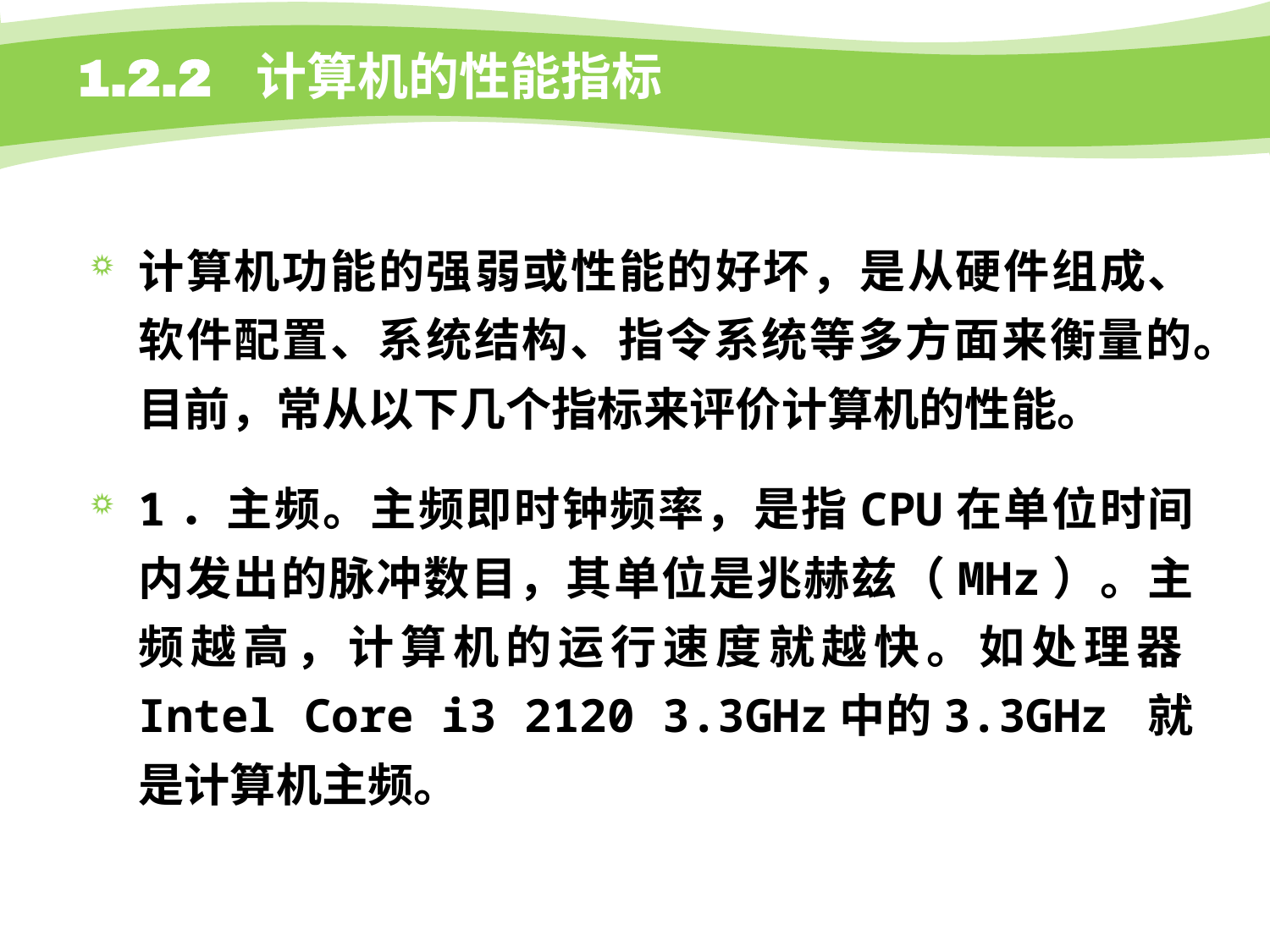

# 1.2.2  计算机的性能指标
计算机功能的强弱或性能的好坏，是从硬件组成、软件配置、系统结构、指令系统等多方面来衡量的。目前，常从以下几个指标来评价计算机的性能。
1．主频。主频即时钟频率，是指CPU在单位时间内发出的脉冲数目，其单位是兆赫兹（MHz）。主频越高，计算机的运行速度就越快。如处理器Intel Core i3 2120 3.3GHz中的3.3GHz 就是计算机主频。